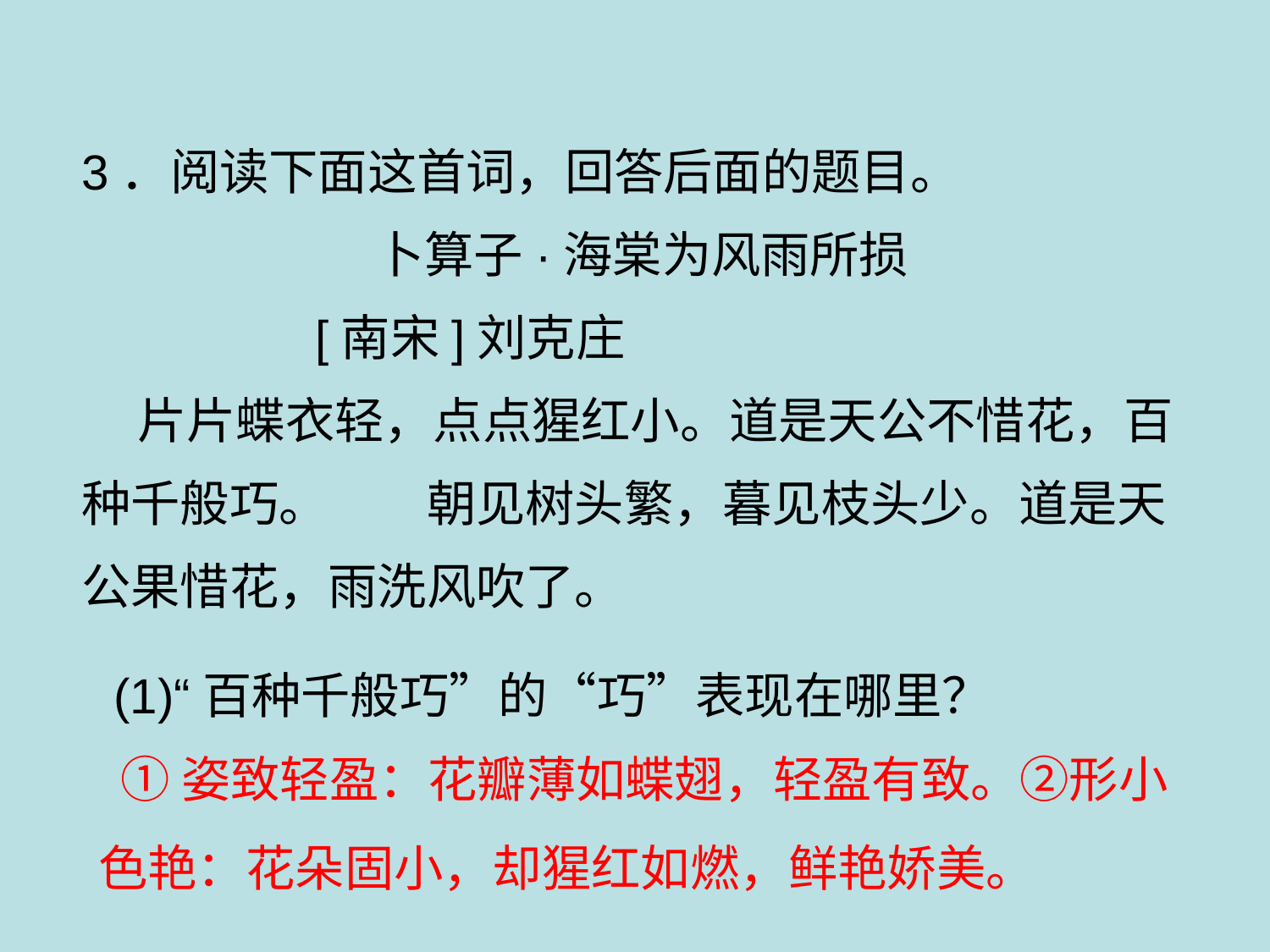

3．阅读下面这首词，回答后面的题目。
卜算子·海棠为风雨所损
                 [南宋]刘克庄
    片片蝶衣轻，点点猩红小。道是天公不惜花，百种千般巧。　　朝见树头繁，暮见枝头少。道是天公果惜花，雨洗风吹了。
(1)“百种千般巧”的“巧”表现在哪里？
  ①姿致轻盈：花瓣薄如蝶翅，轻盈有致。②形小色艳：花朵固小，却猩红如燃，鲜艳娇美。